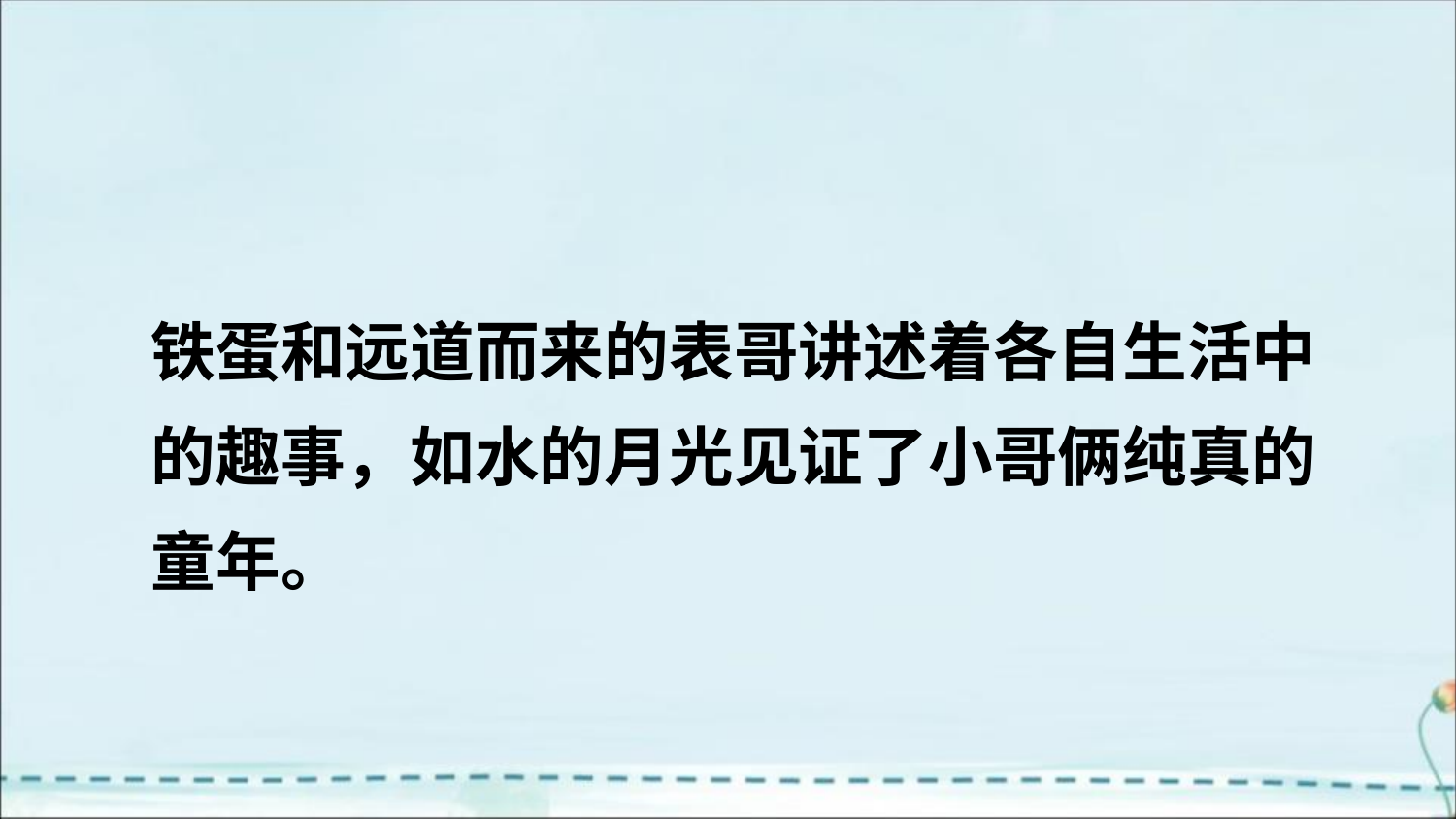

铁蛋和远道而来的表哥讲述着各自生活中的趣事，如水的月光见证了小哥俩纯真的童年。